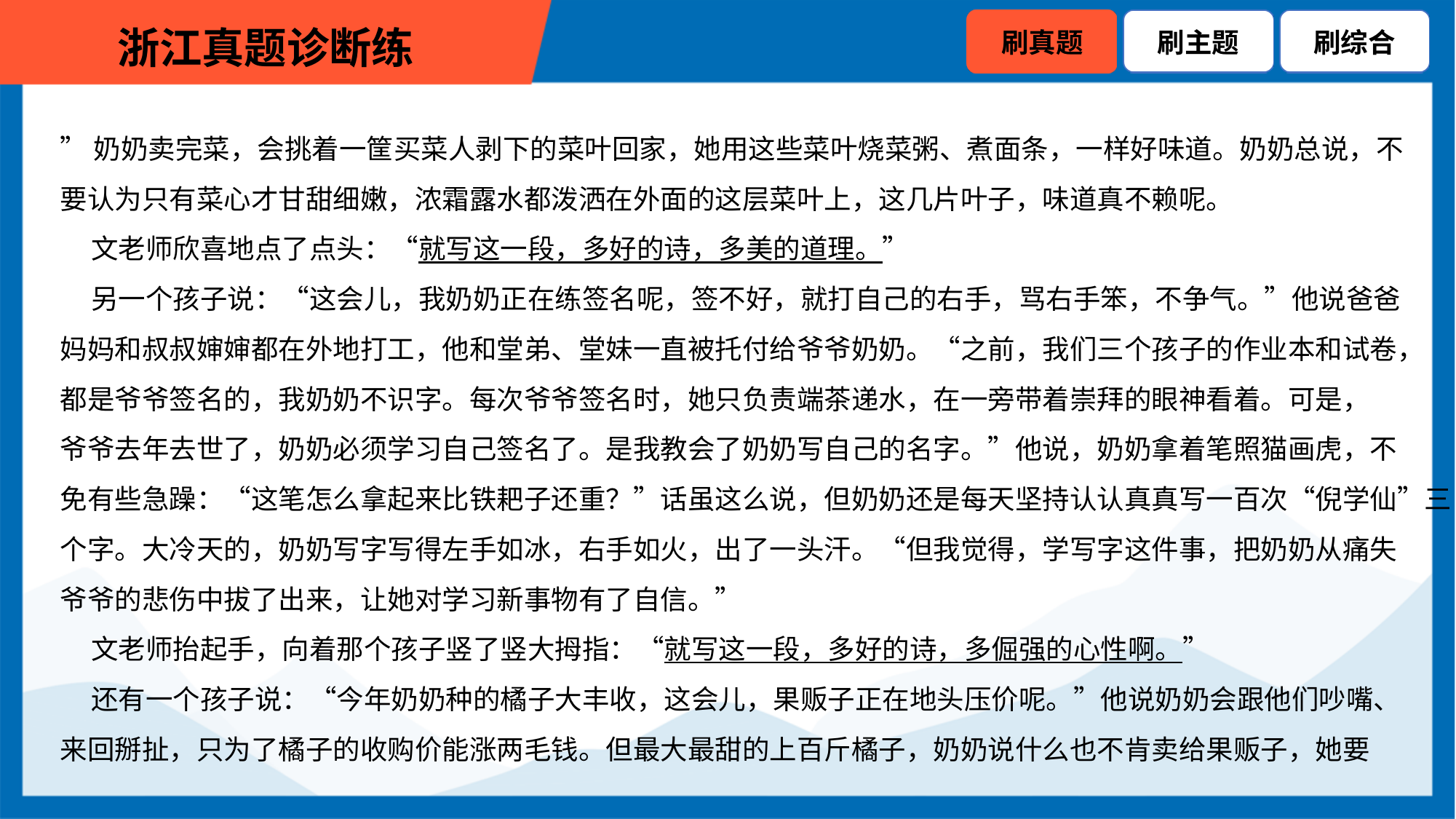

”奶奶卖完菜，会挑着一筐买菜人剥下的菜叶回家，她用这些菜叶烧菜粥、煮面条，一样好味道。奶奶总说，不
要认为只有菜心才甘甜细嫩，浓霜露水都泼洒在外面的这层菜叶上，这几片叶子，味道真不赖呢。
    文老师欣喜地点了点头：“就写这一段，多好的诗，多美的道理。”
    另一个孩子说：“这会儿，我奶奶正在练签名呢，签不好，就打自己的右手，骂右手笨，不争气。”他说爸爸
妈妈和叔叔婶婶都在外地打工，他和堂弟、堂妹一直被托付给爷爷奶奶。“之前，我们三个孩子的作业本和试卷，
都是爷爷签名的，我奶奶不识字。每次爷爷签名时，她只负责端茶递水，在一旁带着崇拜的眼神看着。可是，
爷爷去年去世了，奶奶必须学习自己签名了。是我教会了奶奶写自己的名字。”他说，奶奶拿着笔照猫画虎，不
免有些急躁：“这笔怎么拿起来比铁耙子还重？”话虽这么说，但奶奶还是每天坚持认认真真写一百次“倪学仙”三
个字。大冷天的，奶奶写字写得左手如冰，右手如火，出了一头汗。“但我觉得，学写字这件事，把奶奶从痛失
爷爷的悲伤中拔了出来，让她对学习新事物有了自信。”
    文老师抬起手，向着那个孩子竖了竖大拇指：“就写这一段，多好的诗，多倔强的心性啊。”
    还有一个孩子说：“今年奶奶种的橘子大丰收，这会儿，果贩子正在地头压价呢。”他说奶奶会跟他们吵嘴、
来回掰扯，只为了橘子的收购价能涨两毛钱。但最大最甜的上百斤橘子，奶奶说什么也不肯卖给果贩子，她要